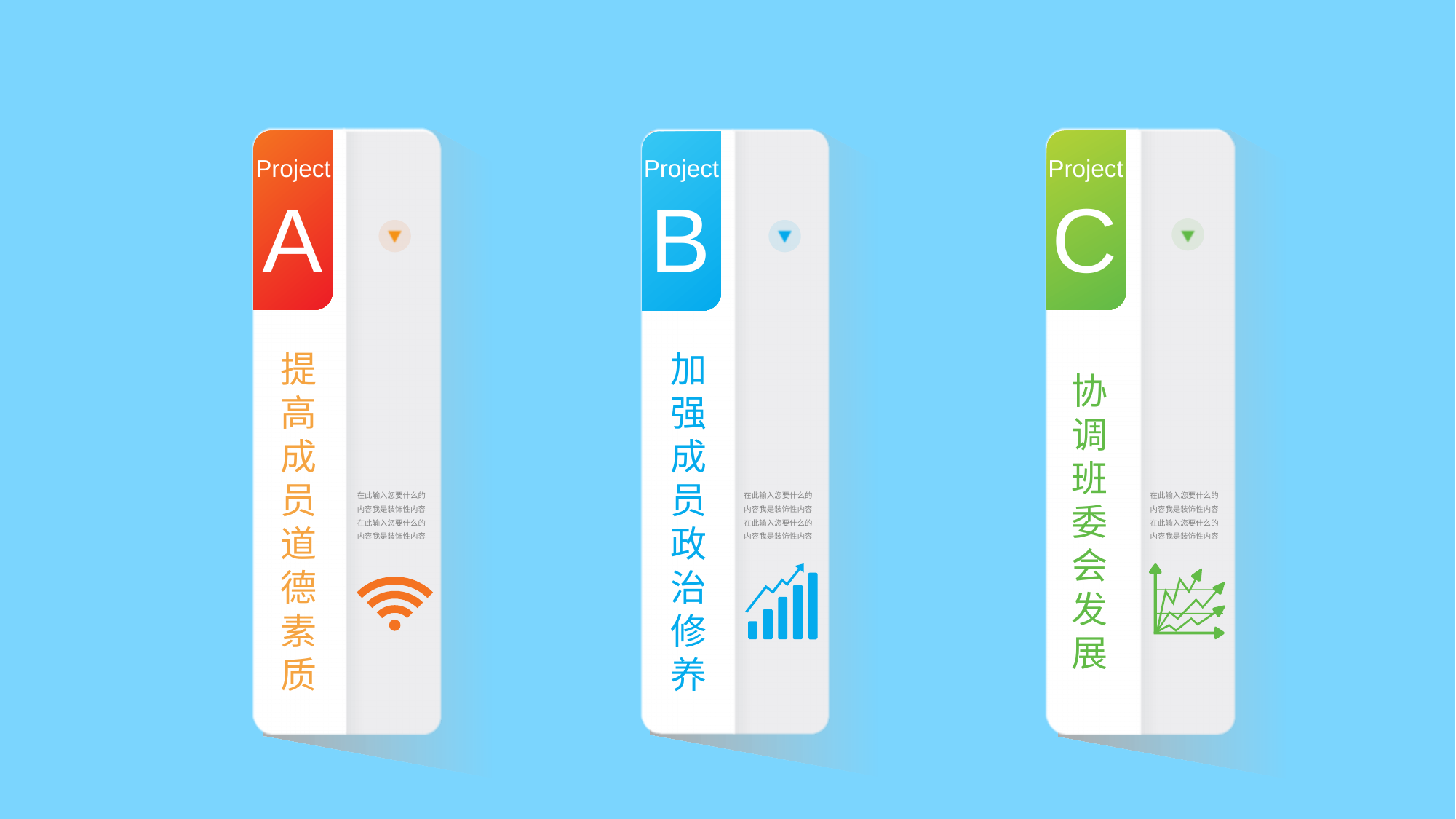

Project
A

提高成员道德素质
在此输入您要什么的内容我是装饰性内容在此输入您要什么的内容我是装饰性内容

Project
C

协调班委会发展
在此输入您要什么的内容我是装饰性内容在此输入您要什么的内容我是装饰性内容

Project
B

加强成员政治修养
在此输入您要什么的内容我是装饰性内容在此输入您要什么的内容我是装饰性内容